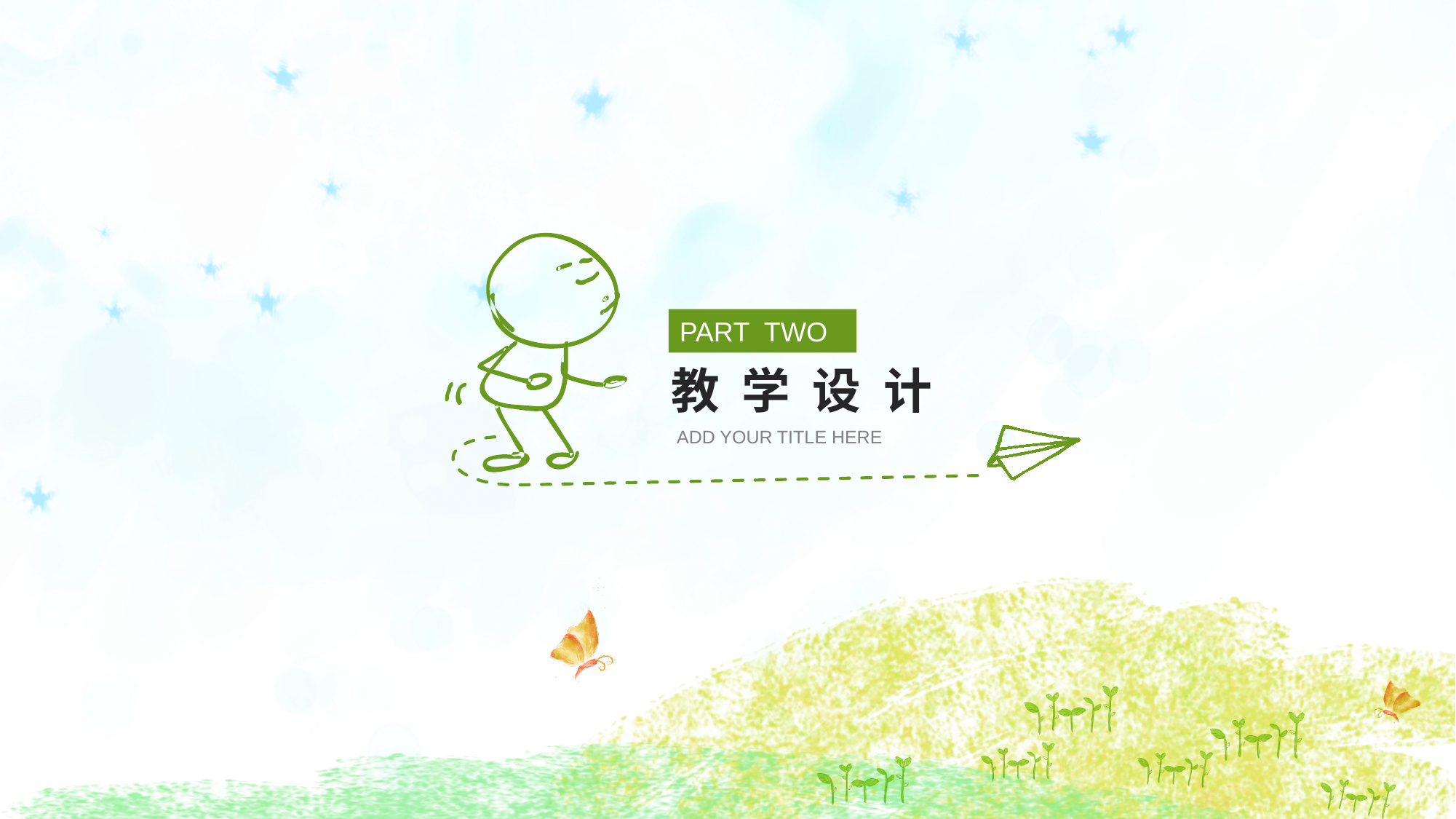

PART  TWO
教  学  设  计
ADD YOUR TITLE HERE